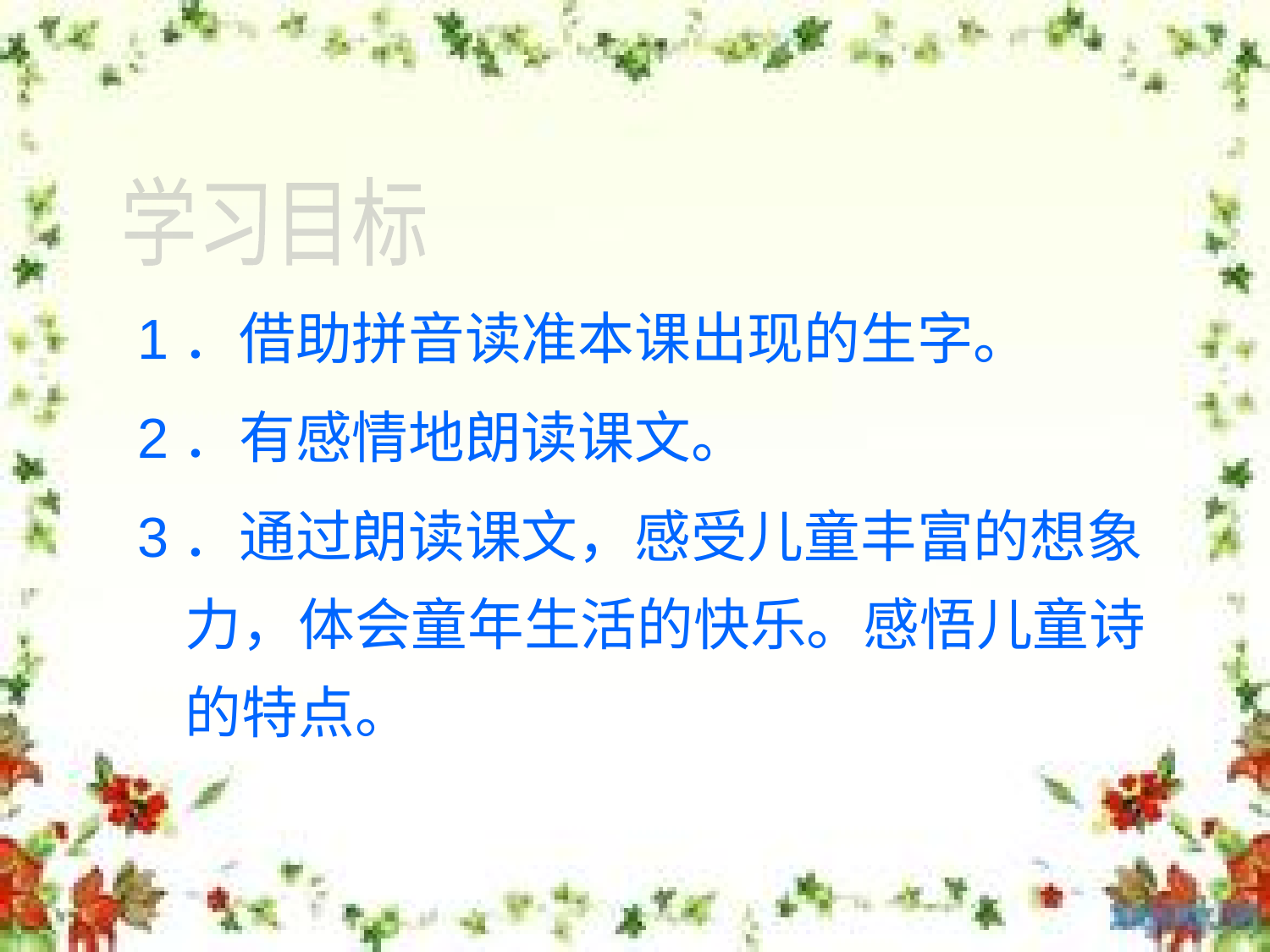

学习目标
1．借助拼音读准本课出现的生字。
2．有感情地朗读课文。
3．通过朗读课文，感受儿童丰富的想象力，体会童年生活的快乐。感悟儿童诗的特点。